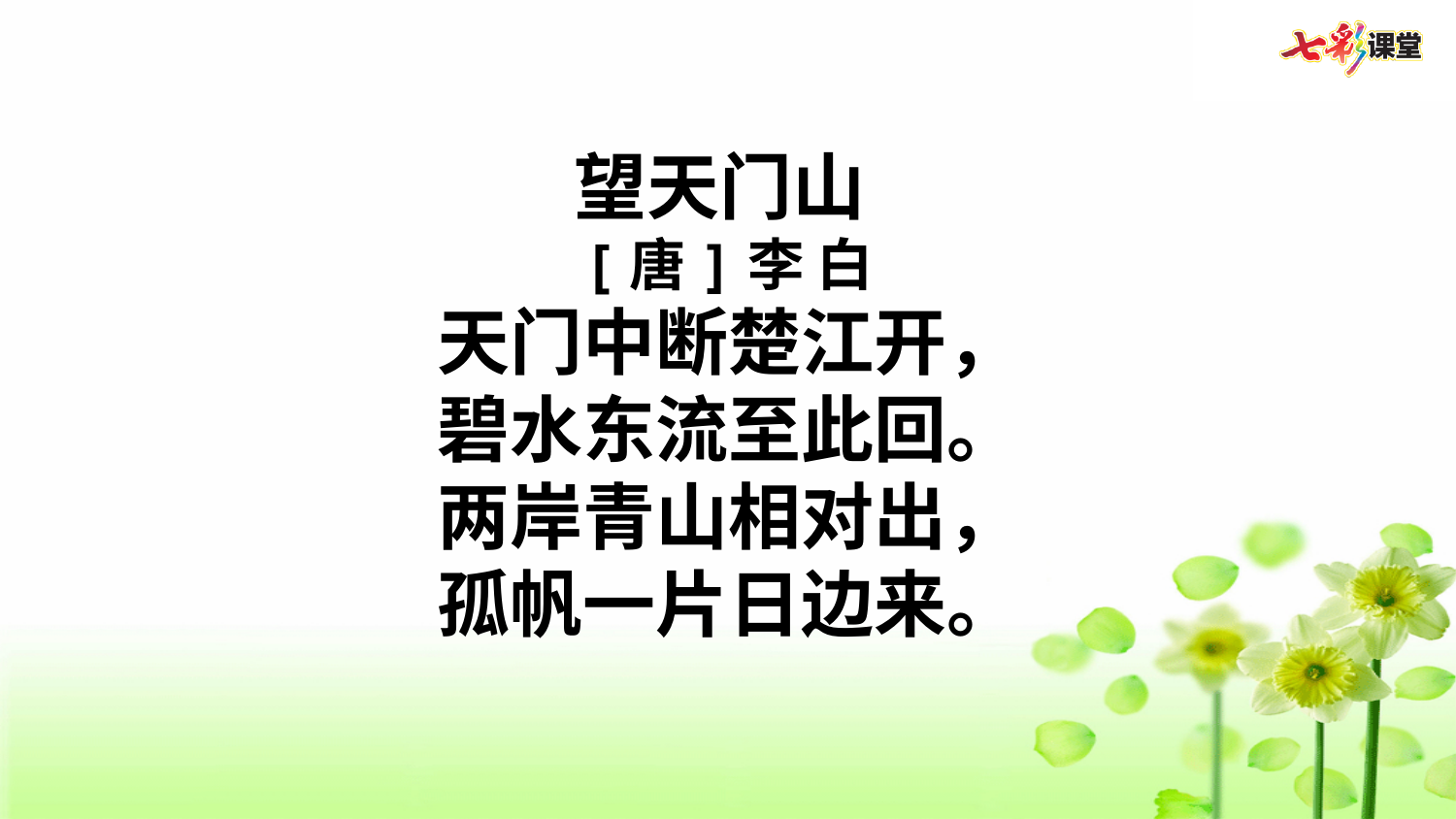

望天门山
[唐]李 白
天门中断楚江开，
碧水东流至此回。
两岸青山相对出，
孤帆一片日边来。